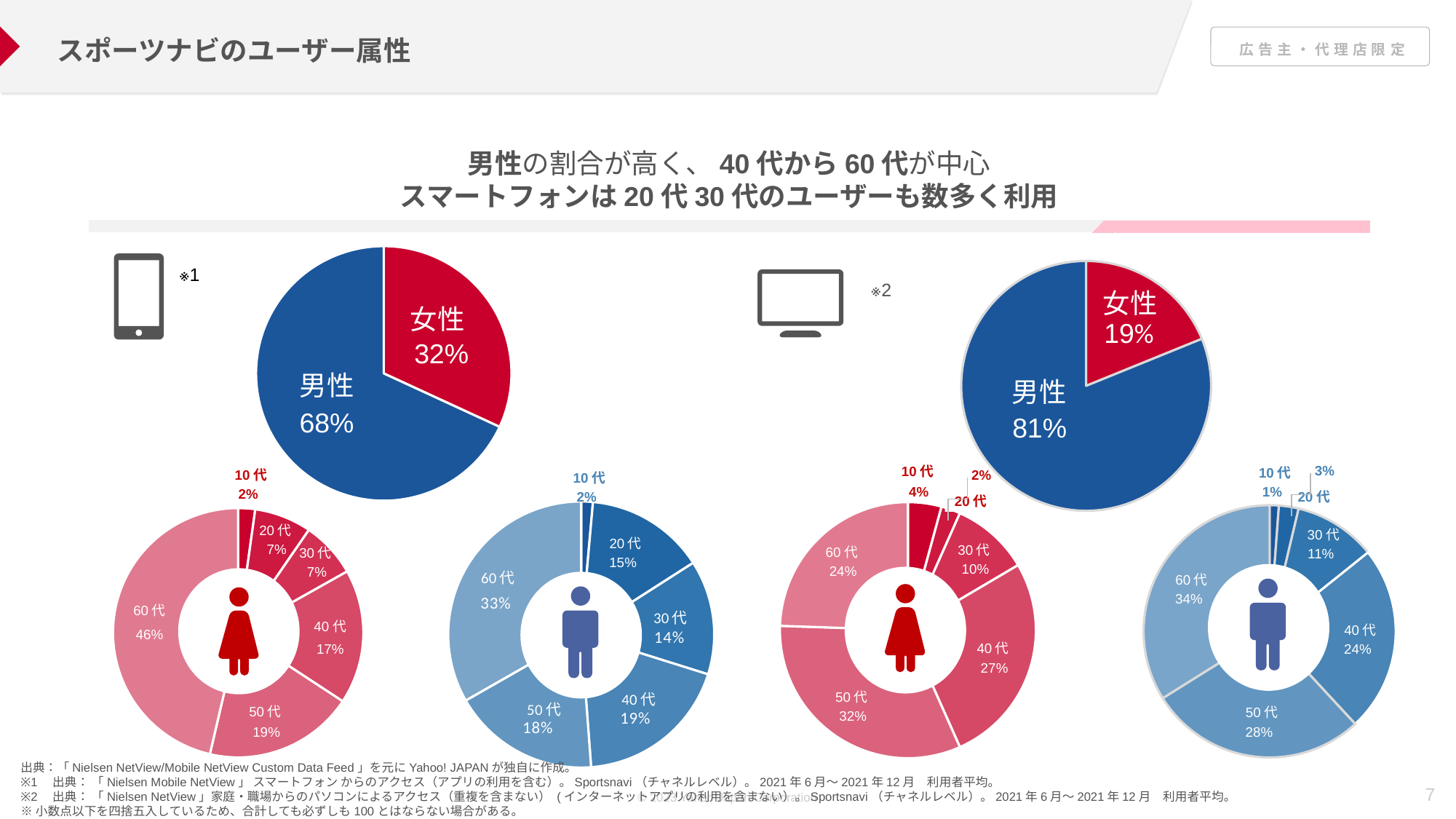

スポーツナビのユーザー属性
男性の割合が高く、40代から60代が中心
スマートフォンは20代30代のユーザーも数多く利用

### Chart

| Category |  |
|---|---|

### Chart

| Category |  |
|---|---|
※1

※2
女性
女性
19%
32%
男性
男性
68%
81%
3%
10代
10代
10代
2%
10代
1%
4%
2%

### Chart

| Category |  |
|---|---|
20代
2%
20代

### Chart

| Category |  |
|---|---|

### Chart

| Category |  |
|---|---|

### Chart

| Category |  |
|---|---|
20代
30代
20代
7%
30代
60代
30代
11%
15%
10%
24%
7%

60代

34%

60代

40代
40代
46%
40代
17%
24%
27%
50代
50代
50代
32%
28%
19%
出典：「Nielsen NetView/Mobile NetView Custom Data Feed」を元にYahoo! JAPANが独自に作成。
※1　出典： 「Nielsen Mobile NetView」 スマートフォン からのアクセス（アプリの利用を含む）。Sportsnavi（チャネルレベル）。2021年6月～2021年12月　利用者平均。
※2　出典： 「Nielsen NetView」家庭・職場からのパソコンによるアクセス（重複を含まない） (インターネットアプリの利用を含まない）。Sportsnavi（チャネルレベル）。2021年6月～2021年12月　利用者平均。
※小数点以下を四捨五入しているため、合計しても必ずしも100とはならない場合がある。